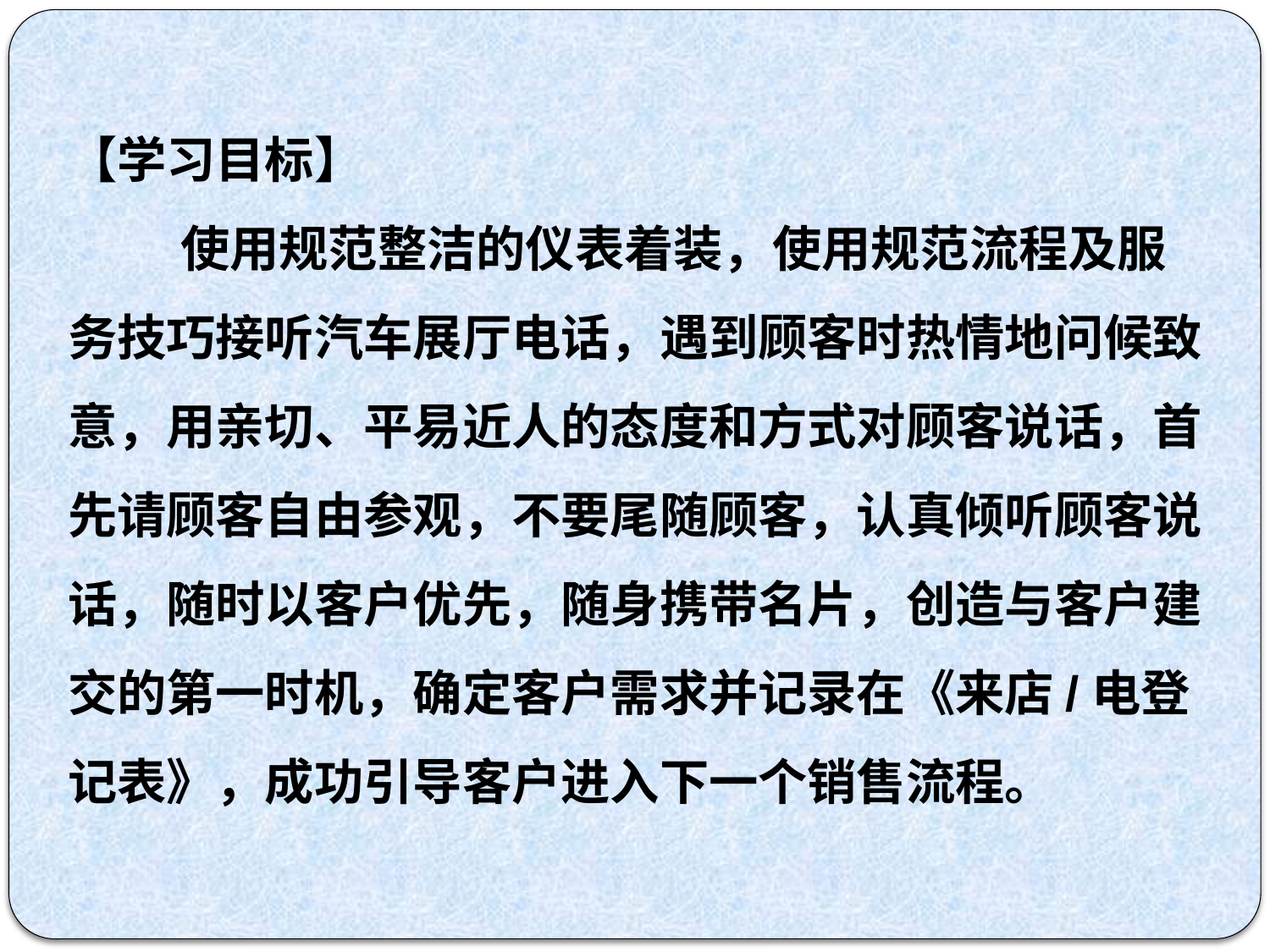

【学习目标】
         使用规范整洁的仪表着装，使用规范流程及服务技巧接听汽车展厅电话，遇到顾客时热情地问候致意，用亲切、平易近人的态度和方式对顾客说话，首先请顾客自由参观，不要尾随顾客，认真倾听顾客说话，随时以客户优先，随身携带名片，创造与客户建交的第一时机，确定客户需求并记录在《来店/电登记表》，成功引导客户进入下一个销售流程。